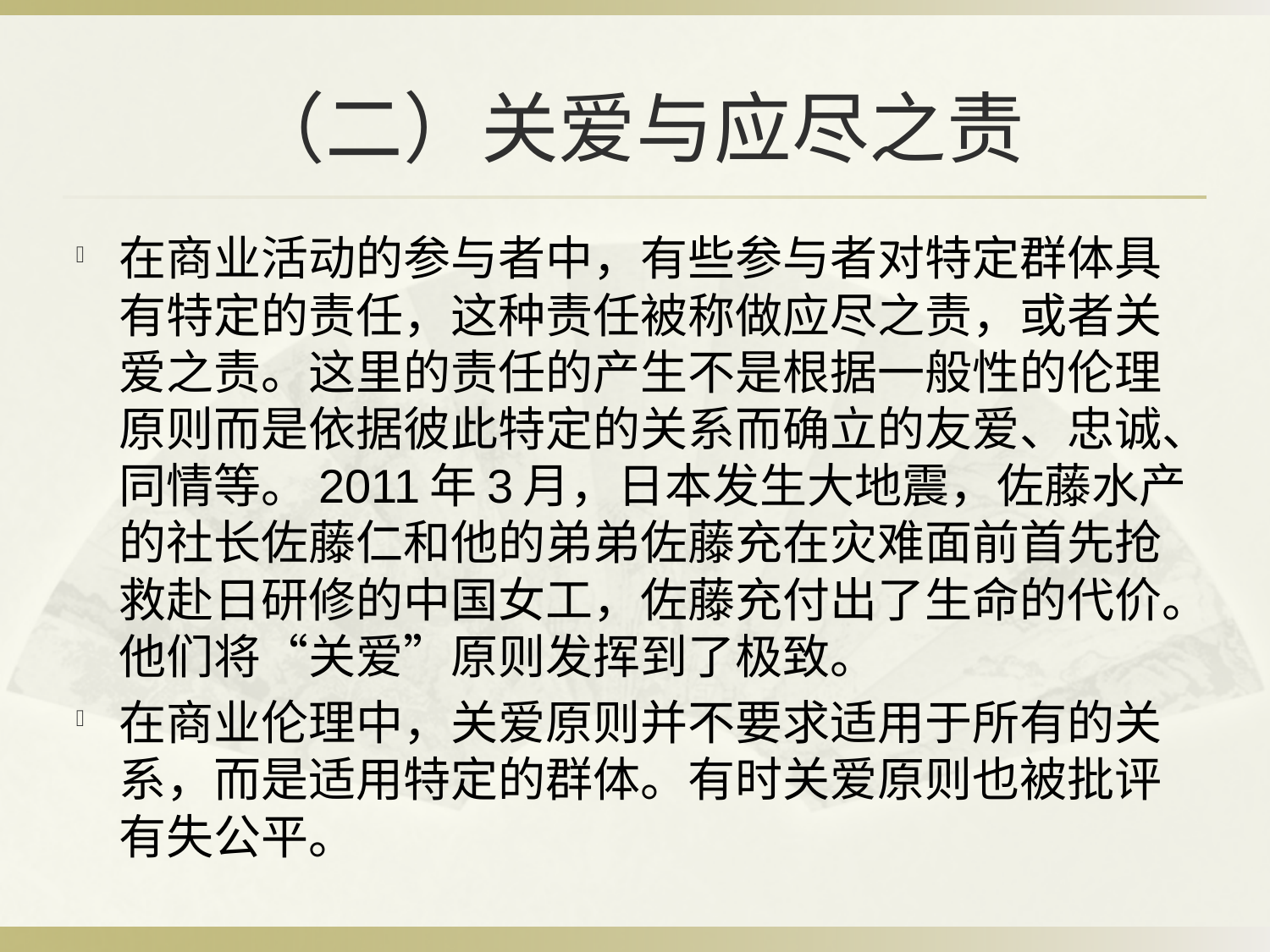

# （二）关爱与应尽之责
在商业活动的参与者中，有些参与者对特定群体具有特定的责任，这种责任被称做应尽之责，或者关爱之责。这里的责任的产生不是根据一般性的伦理原则而是依据彼此特定的关系而确立的友爱、忠诚、同情等。2011年3月，日本发生大地震，佐藤水产的社长佐藤仁和他的弟弟佐藤充在灾难面前首先抢救赴日研修的中国女工，佐藤充付出了生命的代价。他们将“关爱”原则发挥到了极致。
在商业伦理中，关爱原则并不要求适用于所有的关系，而是适用特定的群体。有时关爱原则也被批评有失公平。